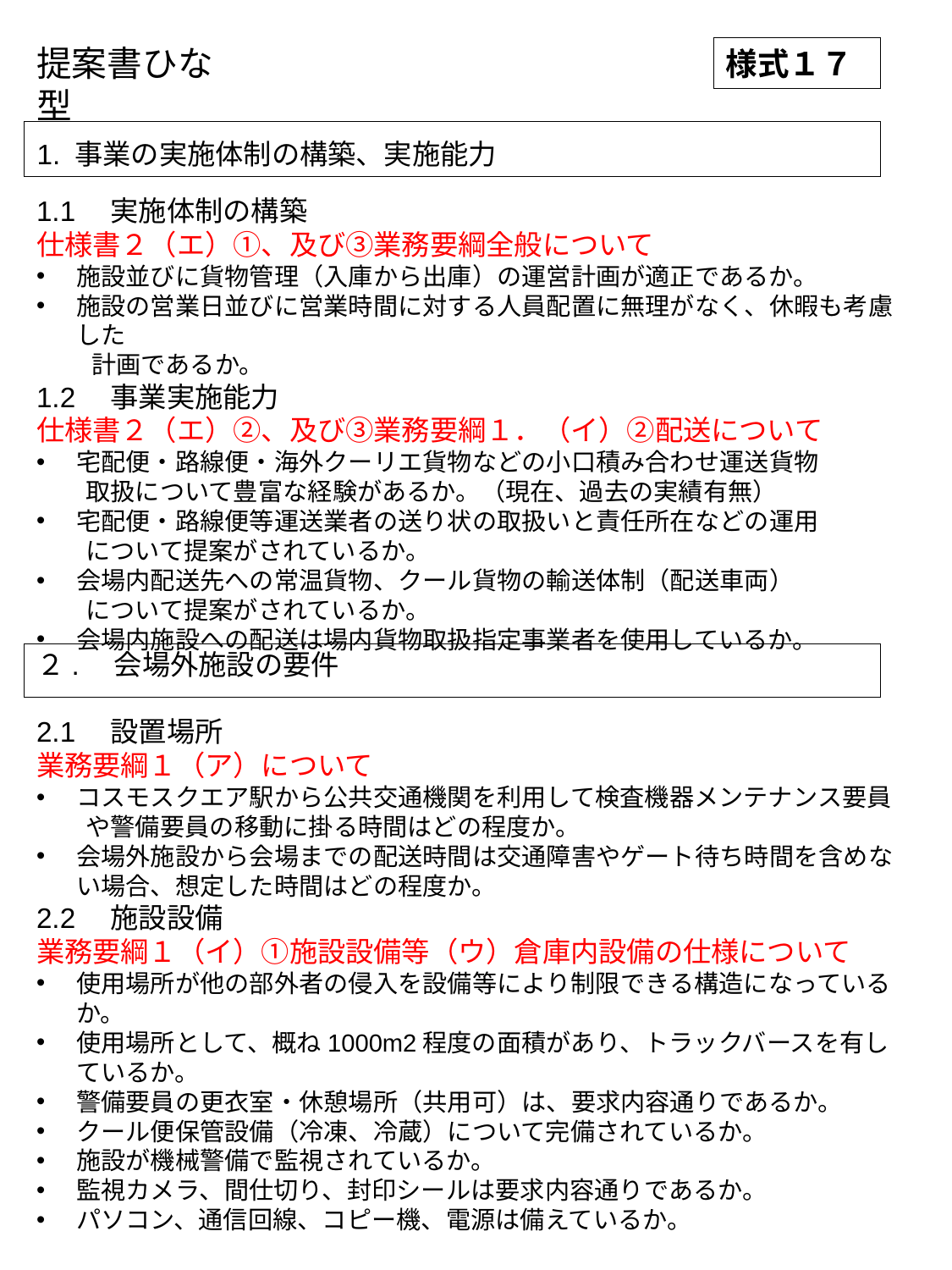

提案書ひな型
様式１７
1. 事業の実施体制の構築、実施能力
1.1　実施体制の構築
仕様書２（エ）①、及び③業務要綱全般について
施設並びに貨物管理（入庫から出庫）の運営計画が適正であるか。
施設の営業日並びに営業時間に対する人員配置に無理がなく、休暇も考慮した
　　 計画であるか。
1.2　事業実施能力
仕様書２（エ）②、及び③業務要綱１．（イ）②配送について
宅配便・路線便・海外クーリエ貨物などの小口積み合わせ運送貨物
　　取扱について豊富な経験があるか。（現在、過去の実績有無）
宅配便・路線便等運送業者の送り状の取扱いと責任所在などの運用
　　について提案がされているか。
会場内配送先への常温貨物、クール貨物の輸送体制（配送車両）
　　について提案がされているか。
会場内施設への配送は場内貨物取扱指定事業者を使用しているか。

２.　会場外施設の要件
2.1　設置場所
業務要綱１（ア）について
コスモスクエア駅から公共交通機関を利用して検査機器メンテナンス要員
　　や警備要員の移動に掛る時間はどの程度か。
会場外施設から会場までの配送時間は交通障害やゲート待ち時間を含めない場合、想定した時間はどの程度か。
2.2　施設設備
業務要綱１（イ）①施設設備等（ウ）倉庫内設備の仕様について
使用場所が他の部外者の侵入を設備等により制限できる構造になっているか。
使用場所として、概ね1000m2程度の面積があり、トラックバースを有しているか。
警備要員の更衣室・休憩場所（共用可）は、要求内容通りであるか。
クール便保管設備（冷凍、冷蔵）について完備されているか。
施設が機械警備で監視されているか。
監視カメラ、間仕切り、封印シールは要求内容通りであるか。
パソコン、通信回線、コピー機、電源は備えているか。